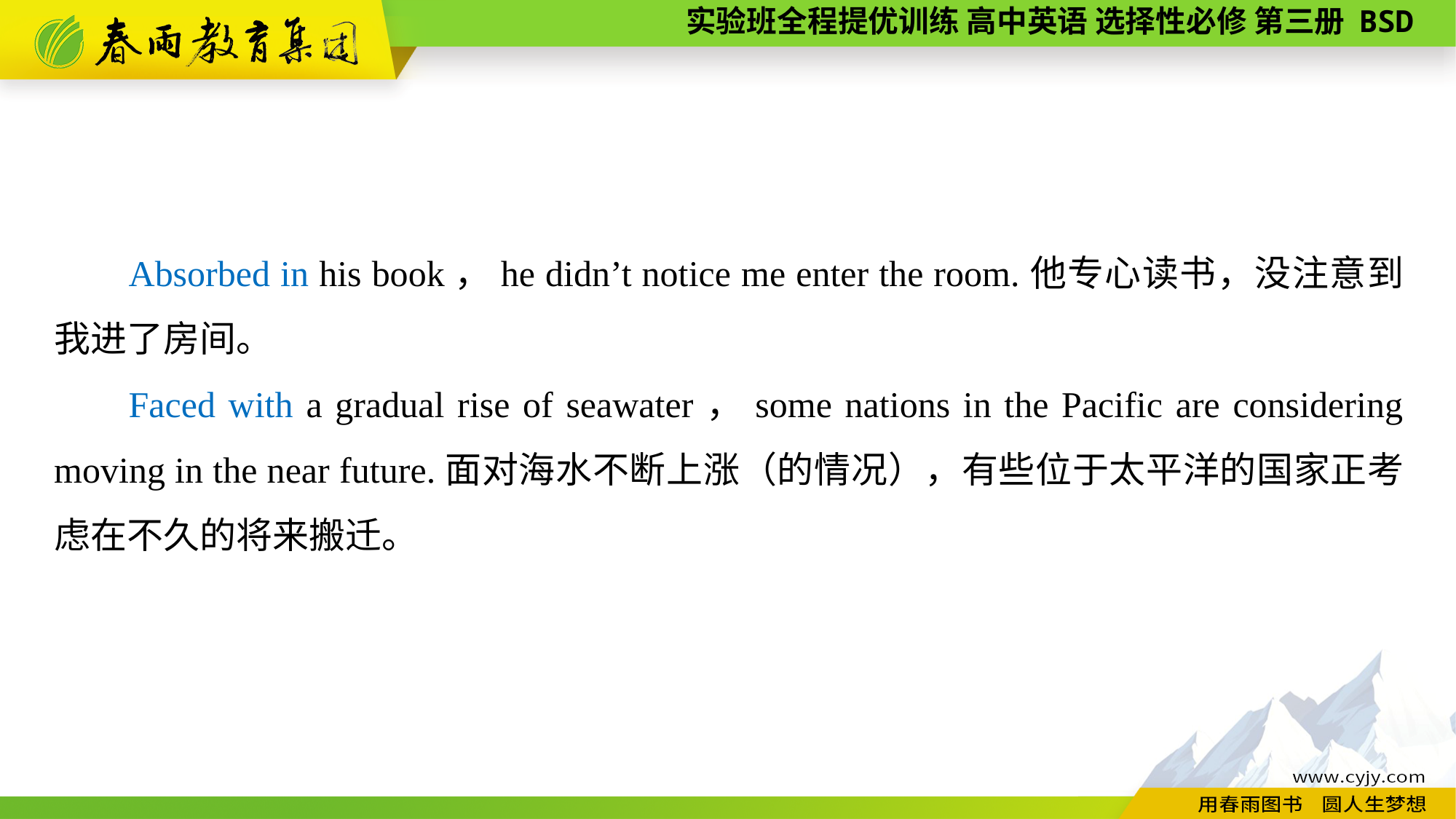

Absorbed in his book，he didn’t notice me enter the room.他专心读书，没注意到我进了房间。
Faced with a gradual rise of seawater，some nations in the Pacific are considering moving in the near future.面对海水不断上涨（的情况），有些位于太平洋的国家正考虑在不久的将来搬迁。